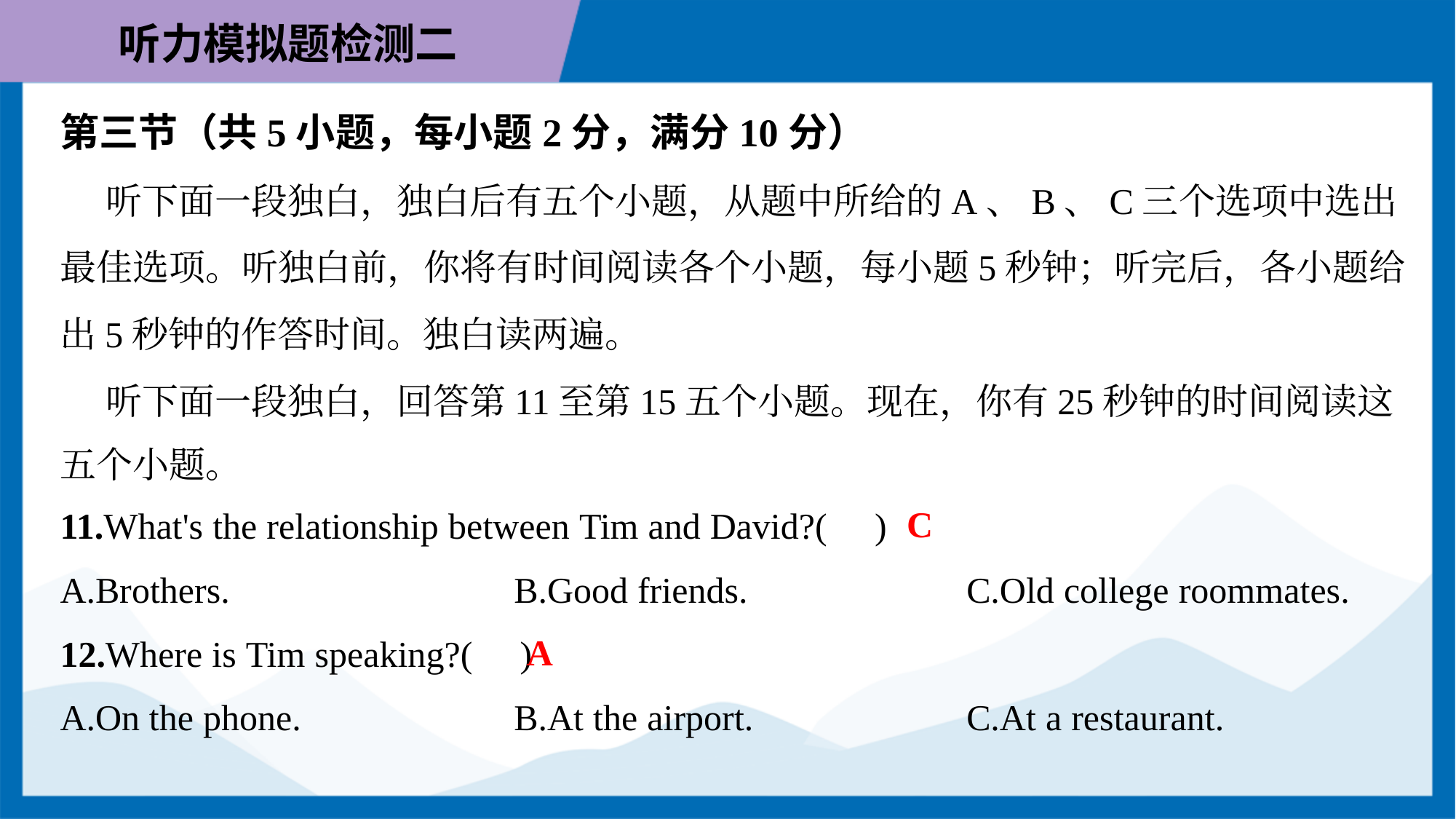

第三节（共5小题，每小题2分，满分10分）
    听下面一段独白，独白后有五个小题，从题中所给的A、B、C三个选项中选出
最佳选项。听独白前，你将有时间阅读各个小题，每小题5秒钟；听完后，各小题给
出5秒钟的作答时间。独白读两遍。
    听下面一段独白，回答第11至第15五个小题。现在，你有25秒钟的时间阅读这
五个小题。
C
11.What's the relationship between Tim and David?(     )
A.Brothers.	B.Good friends.	C.Old college roommates.
A
12.Where is Tim speaking?(     )
A.On the phone.	B.At the airport.	C.At a restaurant.